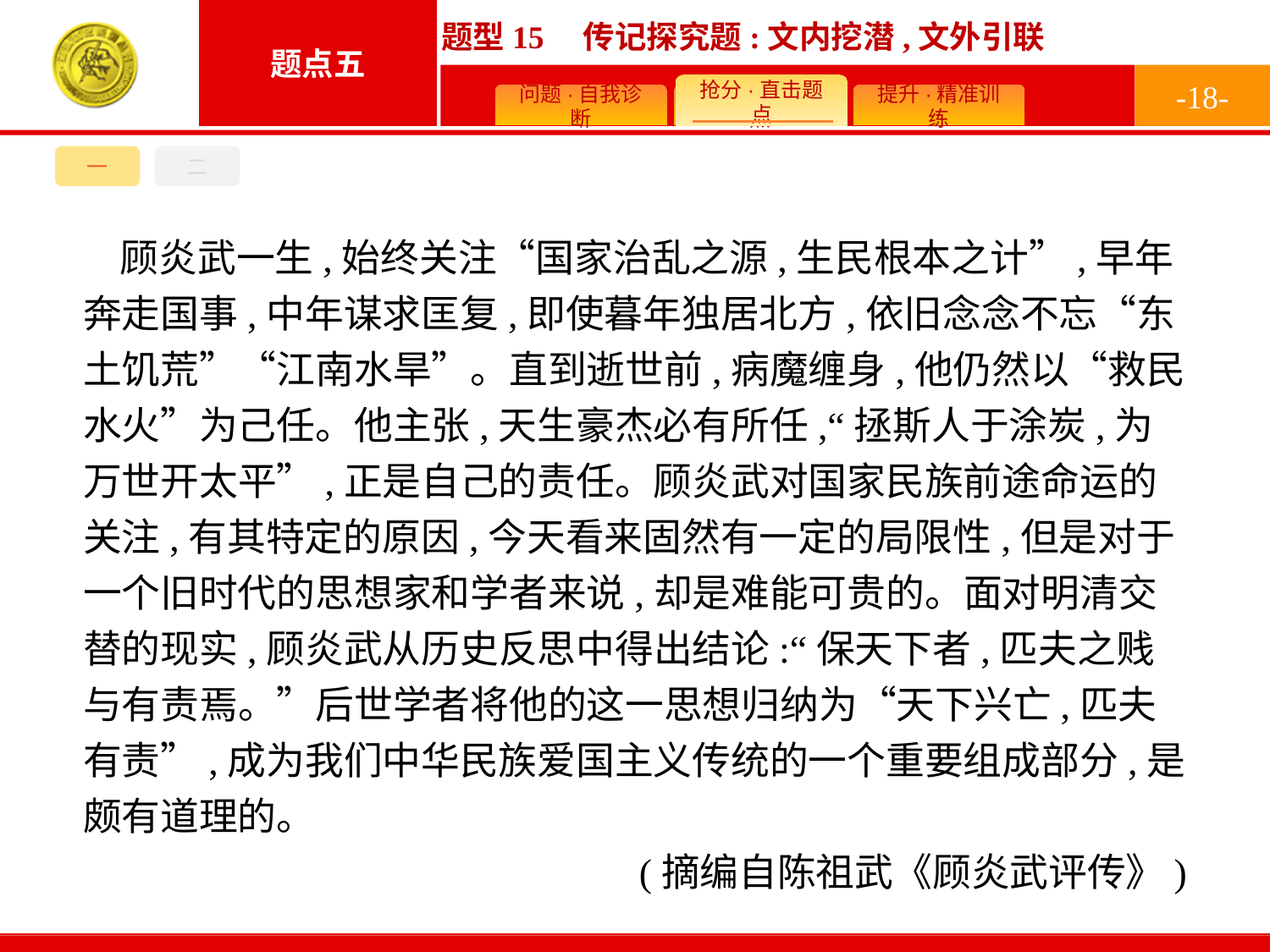

-18-
一
二
顾炎武一生,始终关注“国家治乱之源,生民根本之计”,早年奔走国事,中年谋求匡复,即使暮年独居北方,依旧念念不忘“东土饥荒”“江南水旱”。直到逝世前,病魔缠身,他仍然以“救民水火”为己任。他主张,天生豪杰必有所任,“拯斯人于涂炭,为万世开太平”,正是自己的责任。顾炎武对国家民族前途命运的关注,有其特定的原因,今天看来固然有一定的局限性,但是对于一个旧时代的思想家和学者来说,却是难能可贵的。面对明清交替的现实,顾炎武从历史反思中得出结论:“保天下者,匹夫之贱与有责焉。”后世学者将他的这一思想归纳为“天下兴亡,匹夫有责”,成为我们中华民族爱国主义传统的一个重要组成部分,是颇有道理的。
(摘编自陈祖武《顾炎武评传》)